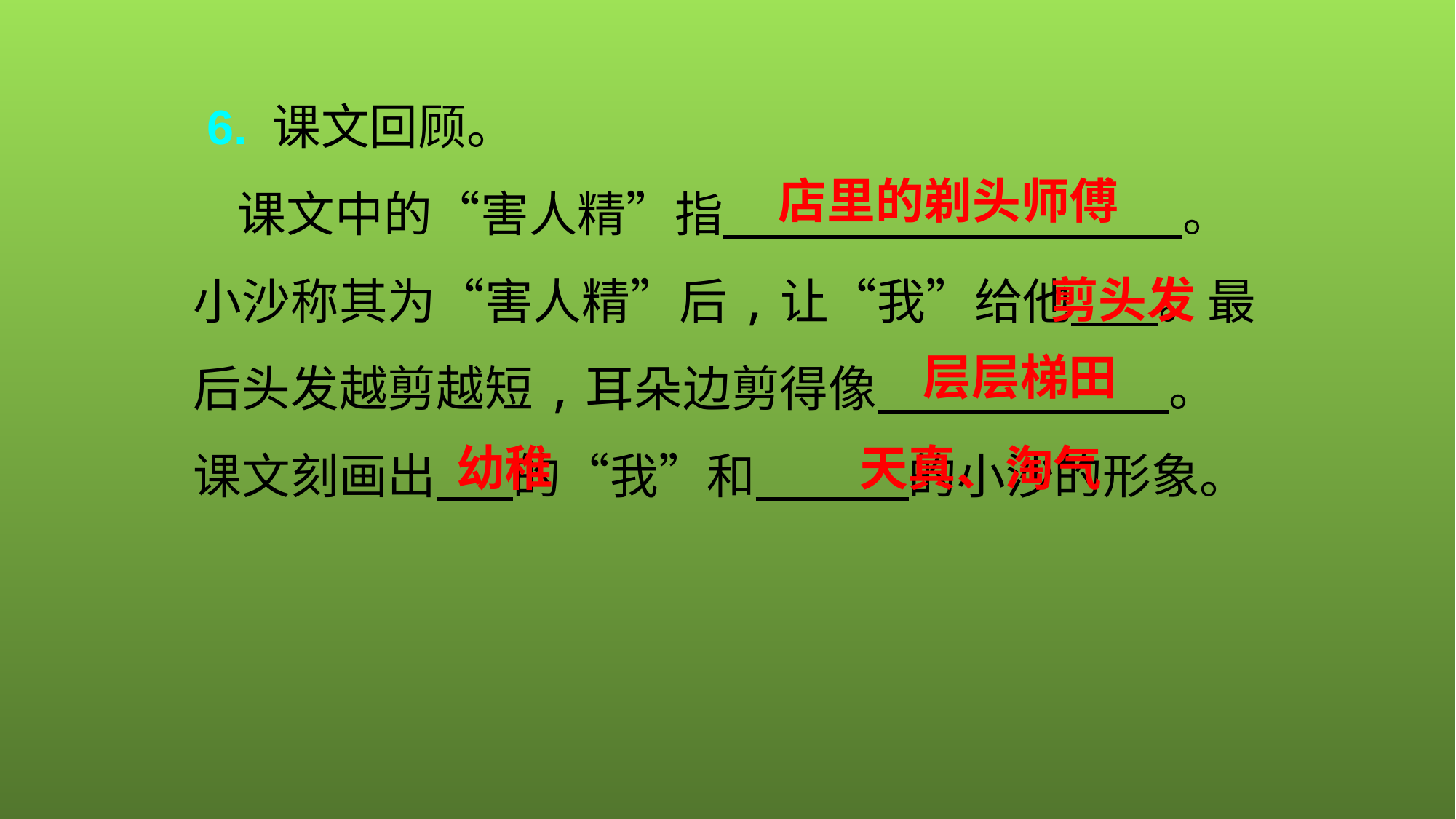

6. 课文回顾。
   课文中的“害人精”指　　　　　　　  　　。小沙称其为“害人精”后,让“我”给他        。最后头发越剪越短,耳朵边剪得像　　　　　　。课文刻画出       的“我”和              的小沙的形象。
店里的剃头师傅
剪头发
层层梯田
幼稚
天真、淘气